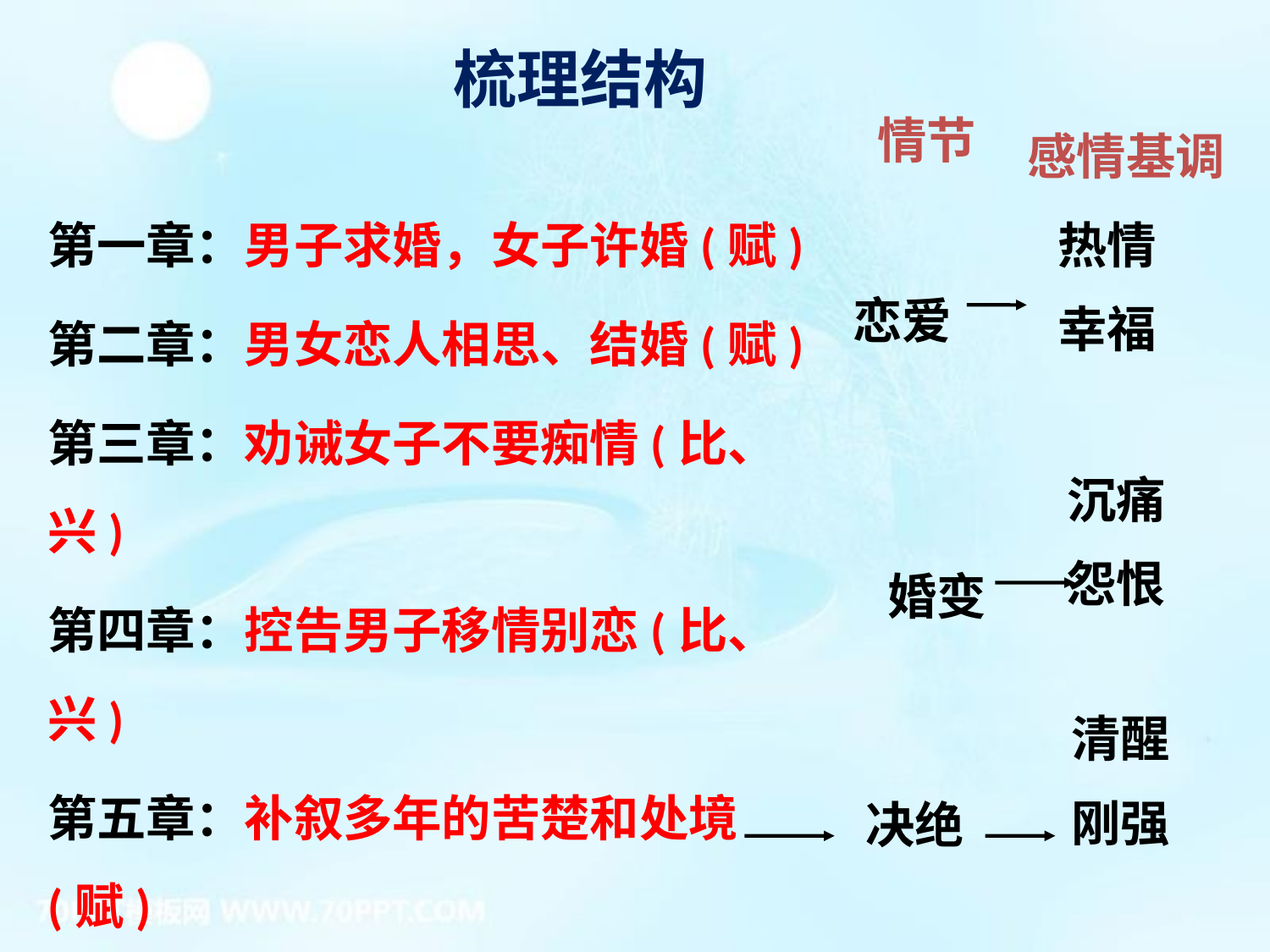

梳理结构
感情基调
情节

第一章：男子求婚，女子许婚(赋)
第二章：男女恋人相思、结婚(赋)
第三章：劝诫女子不要痴情(比、兴)
第四章：控告男子移情别恋(比、兴)
第五章：补叙多年的苦楚和处境(赋)
第六章：今昔对比的怨恨和痛苦(赋、比、兴)

热情
幸福
恋爱

沉痛
怨恨
婚变

清醒
刚强
决绝